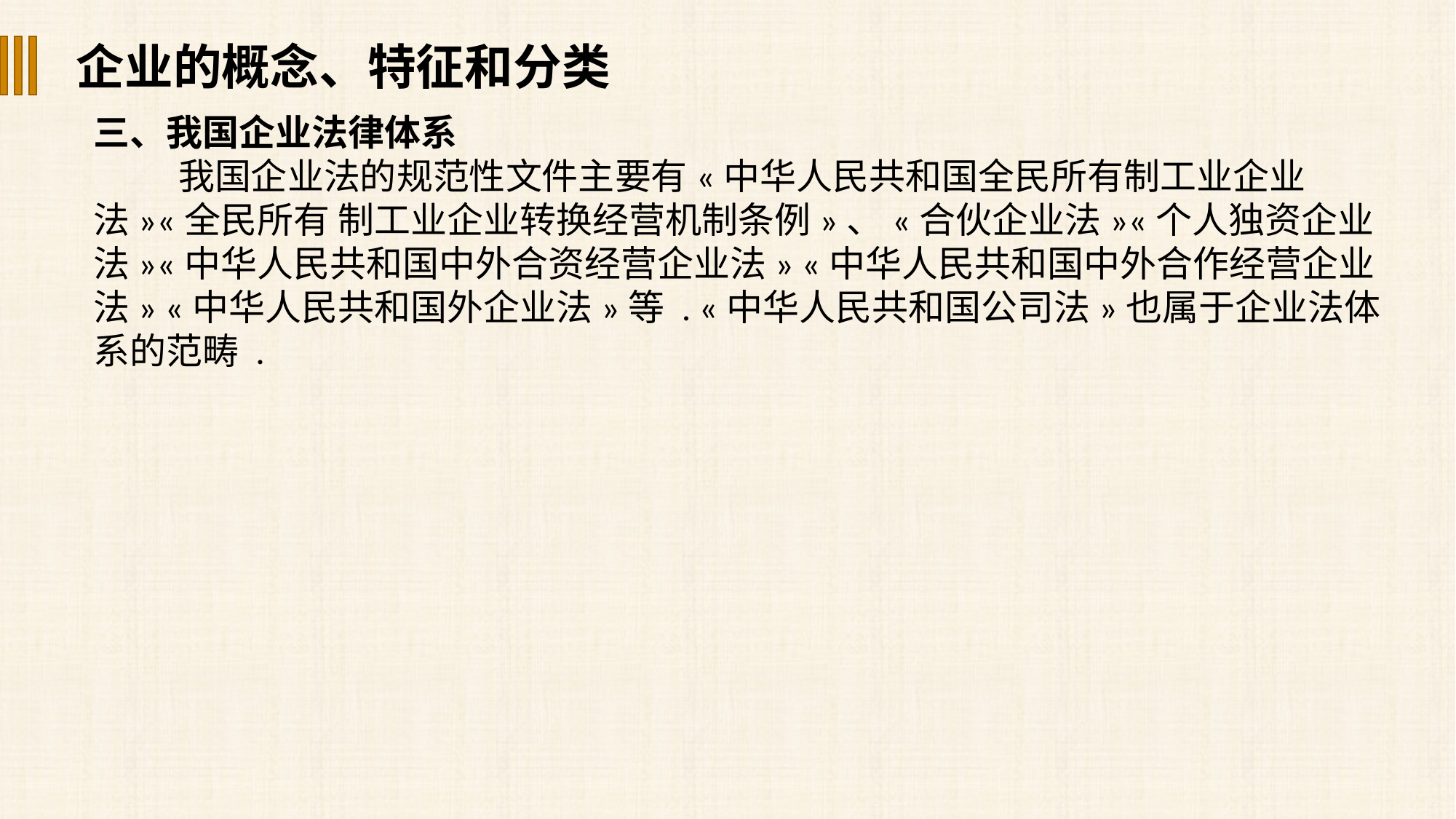

企业的概念、特征和分类

三、我国企业法律体系
我国企业法的规范性文件主要有«中华人民共和国全民所有制工业企业法»«全民所有 制工业企业转换经营机制条例»、«合伙企业法»«个人独资企业法»«中华人民共和国中外合资经营企业法» «中华人民共和国中外合作经营企业法» «中华人民共和国外企业法»等 . «中华人民共和国公司法»也属于企业法体系的范畴 .